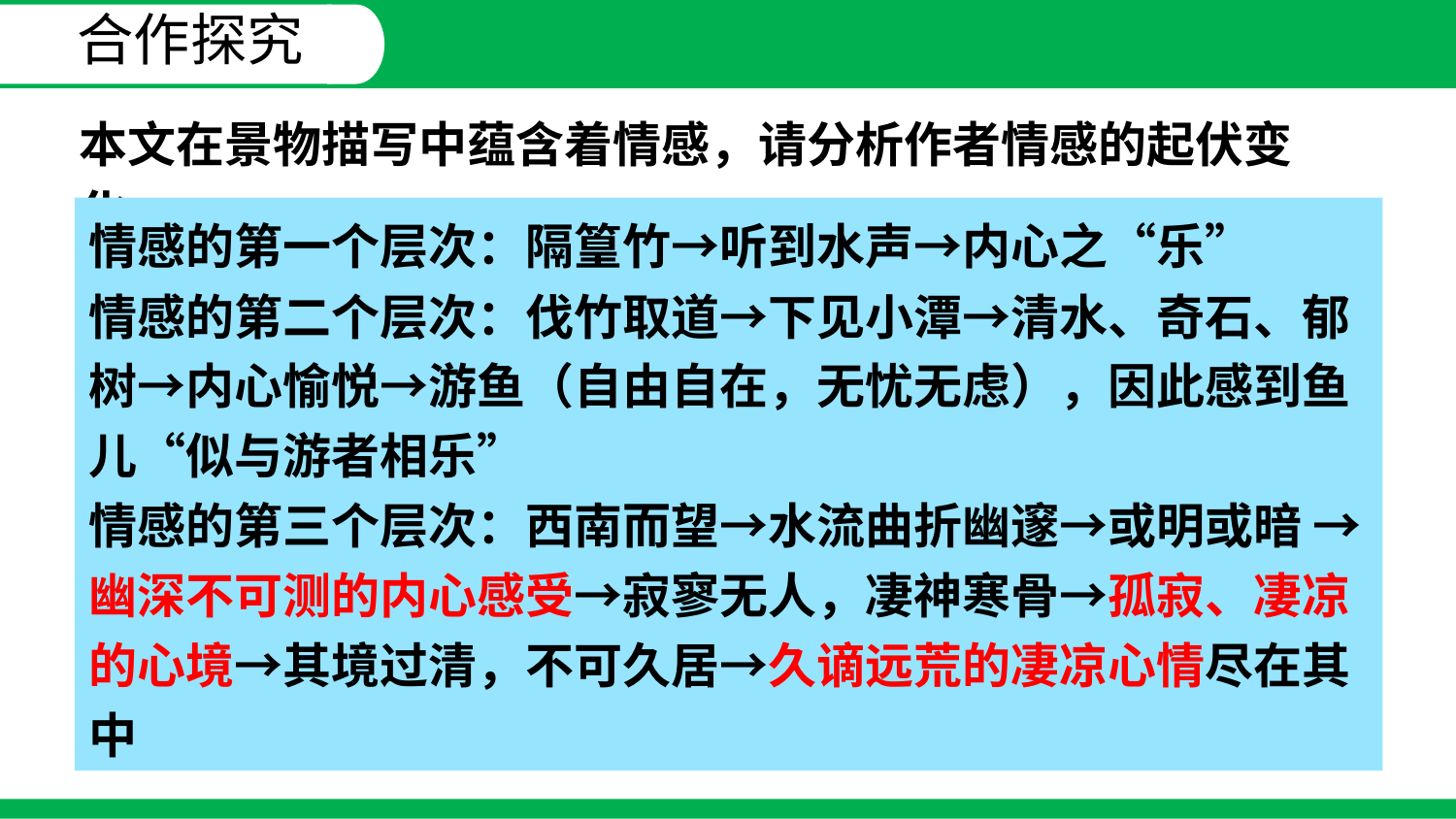

合作探究
本文在景物描写中蕴含着情感，请分析作者情感的起伏变化。
情感的第一个层次：隔篁竹→听到水声→内心之“乐”
情感的第二个层次：伐竹取道→下见小潭→清水、奇石、郁树→内心愉悦→游鱼（自由自在，无忧无虑），因此感到鱼儿“似与游者相乐”
情感的第三个层次：西南而望→水流曲折幽邃→或明或暗 →幽深不可测的内心感受→寂寥无人，凄神寒骨→孤寂、凄凉的心境→其境过清，不可久居→久谪远荒的凄凉心情尽在其中